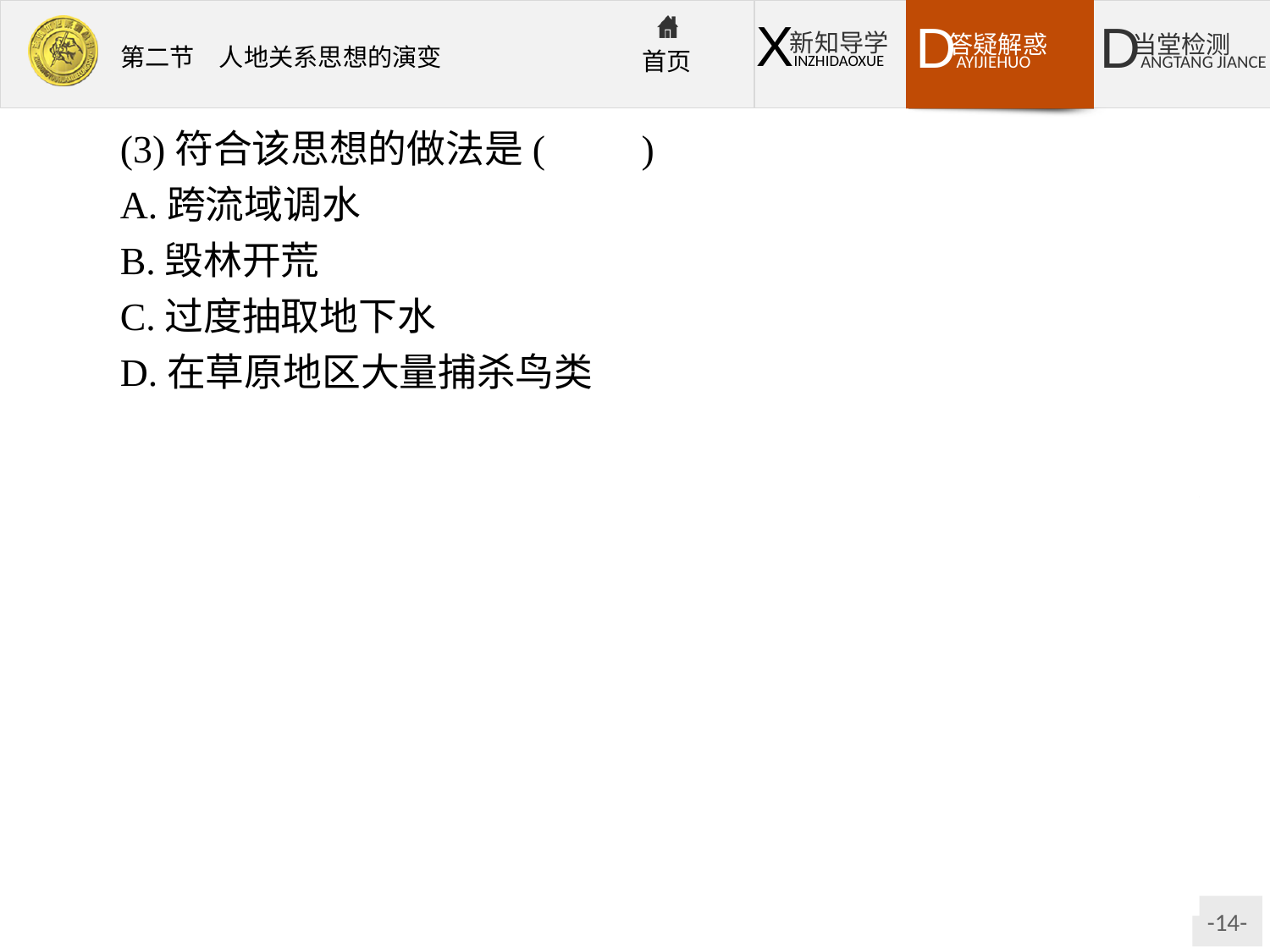

(3)符合该思想的做法是(　　)
A.跨流域调水
B.毁林开荒
C.过度抽取地下水
D.在草原地区大量捕杀鸟类
解析第(1)题,“人法地,地法天,天法道,道法自然”体现了人类与地理环境之间的协调发展,体现了天人合一的思想。第(2)题,这种人地关系符合和谐论的思想,该理论是在第二次世界大战后,人口、资源、环境问题日益严重,许多人地矛盾尖锐到非解决不可的地步,有些环境问题甚至危及全人类的生存和发展的条件下产生的。第(3)题,该理论主张人类应主动地谋求与自然地理环境的和谐,使人地之间得到协调发展。从选项中四种做法可以看出只有A项是正确的。
答案(1)D　(2)D　(3)A